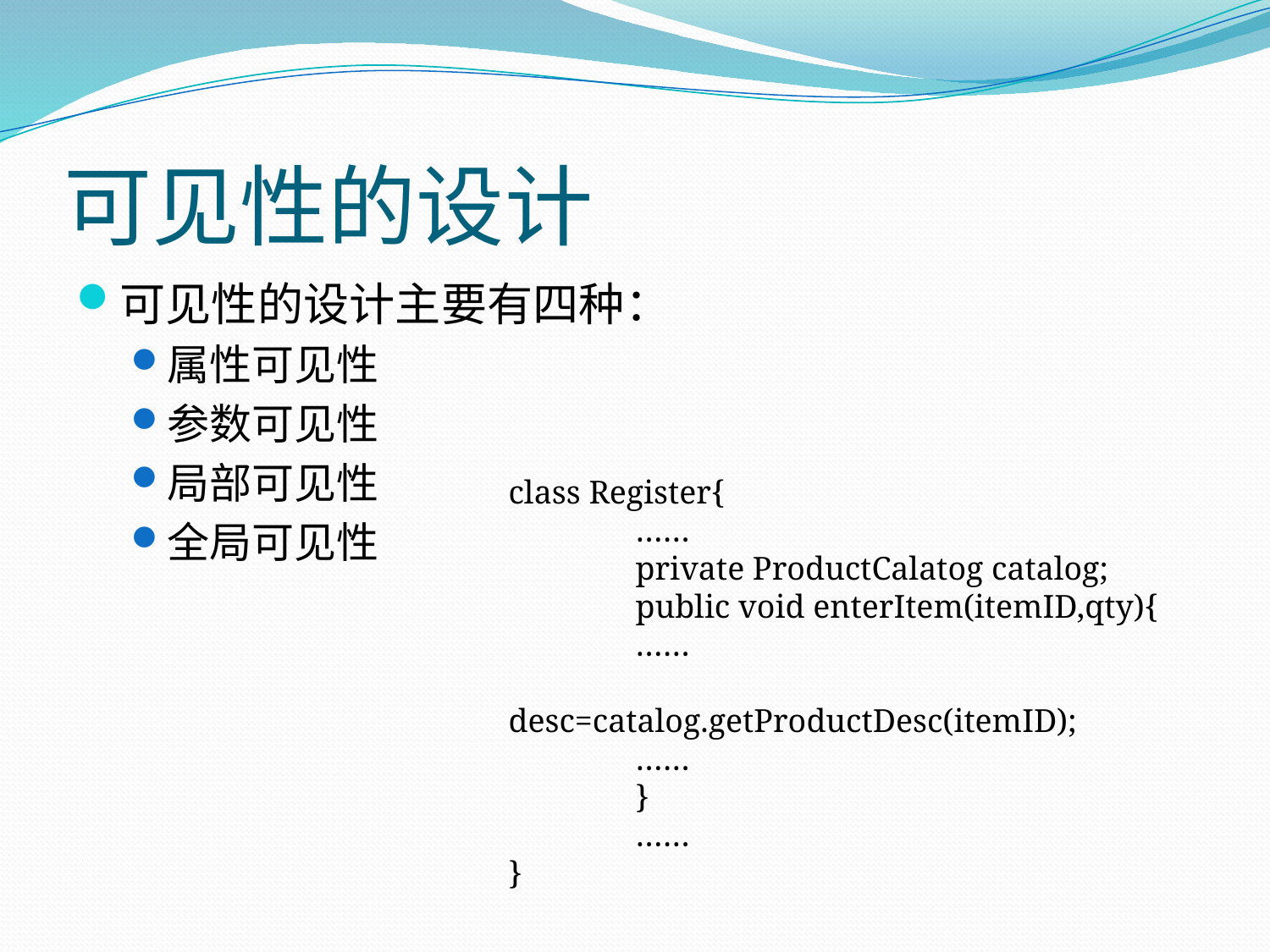

# 可见性的设计
可见性的设计主要有四种：
属性可见性
参数可见性
局部可见性
全局可见性

class Register{
	……
	private ProductCalatog catalog;
	public void enterItem(itemID,qty){
	……
	desc=catalog.getProductDesc(itemID);
	……
	}
	……
}